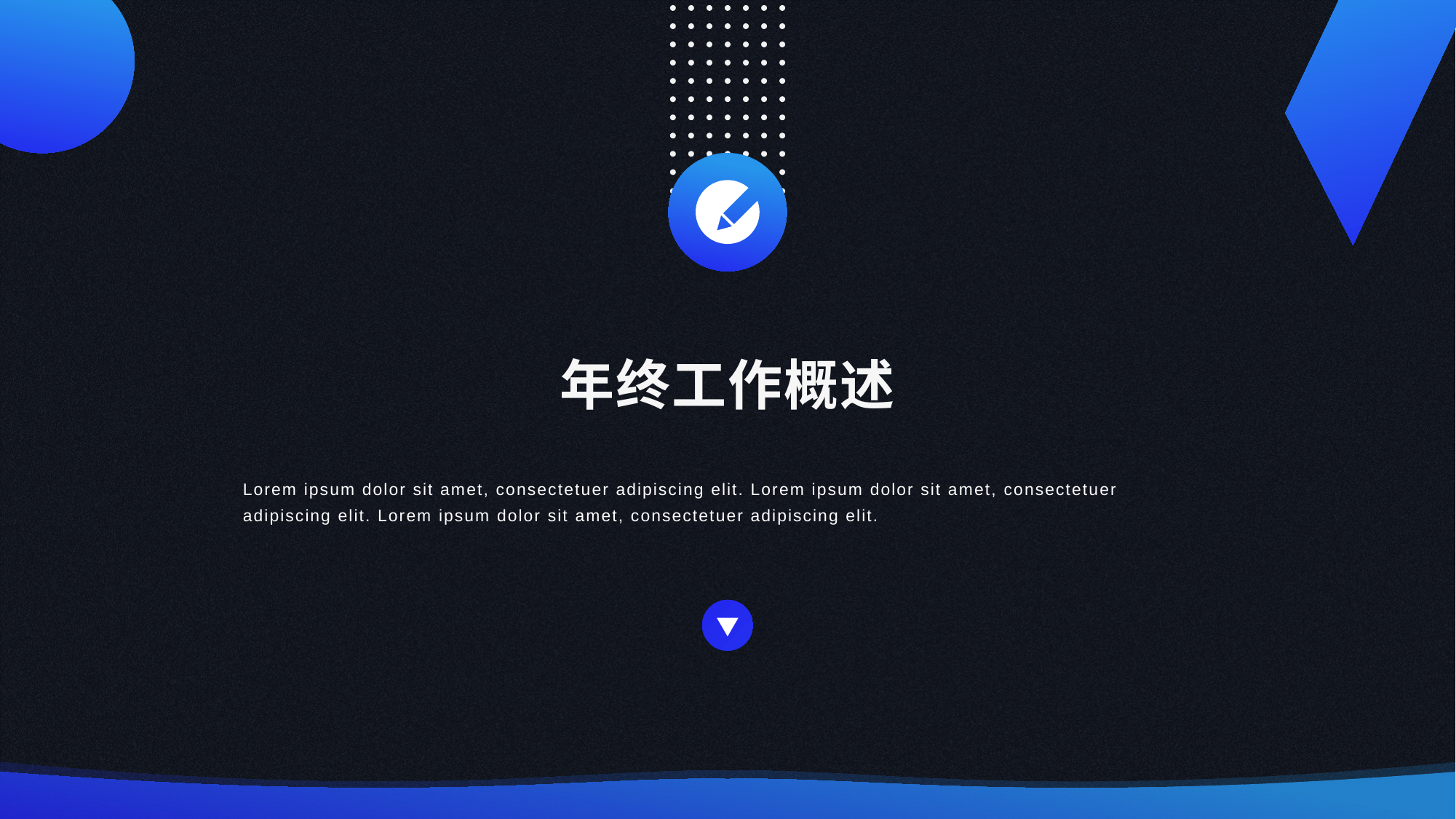

年终工作概述
Lorem ipsum dolor sit amet, consectetuer adipiscing elit. Lorem ipsum dolor sit amet, consectetuer adipiscing elit. Lorem ipsum dolor sit amet, consectetuer adipiscing elit.